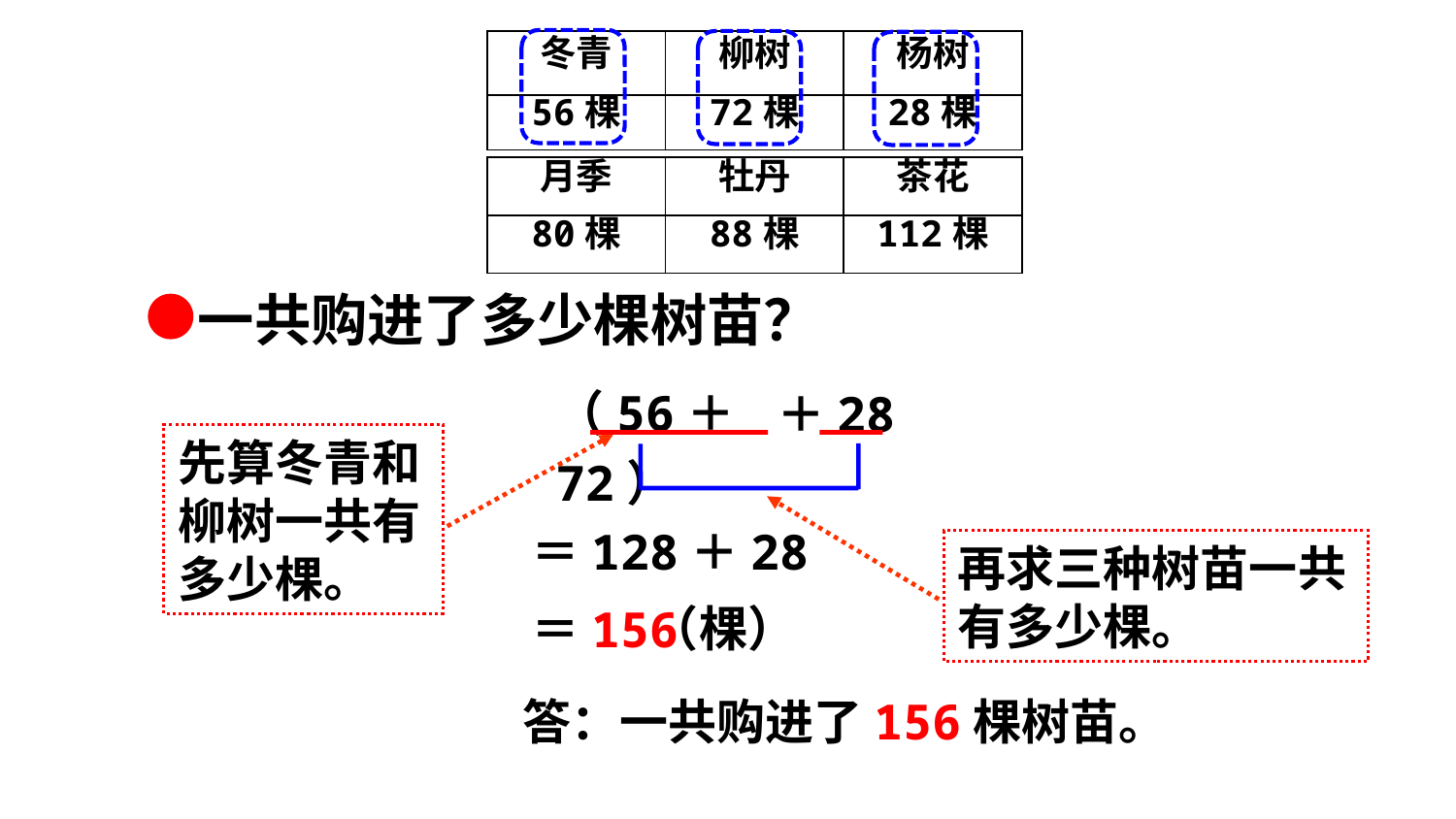

| 冬青 | 柳树 | 杨树 |
| --- | --- | --- |
| 56棵 | 72棵 | 28棵 |

| 月季 | 牡丹 | 茶花 |
| --- | --- | --- |
| 80棵 | 88棵 | 112棵 |
一共购进了多少棵树苗？

（56＋72）
＋28

先算冬青和柳树一共有多少棵。

再求三种树苗一共有多少棵。
＝128＋28
（棵）
＝156
答：一共购进了156棵树苗。